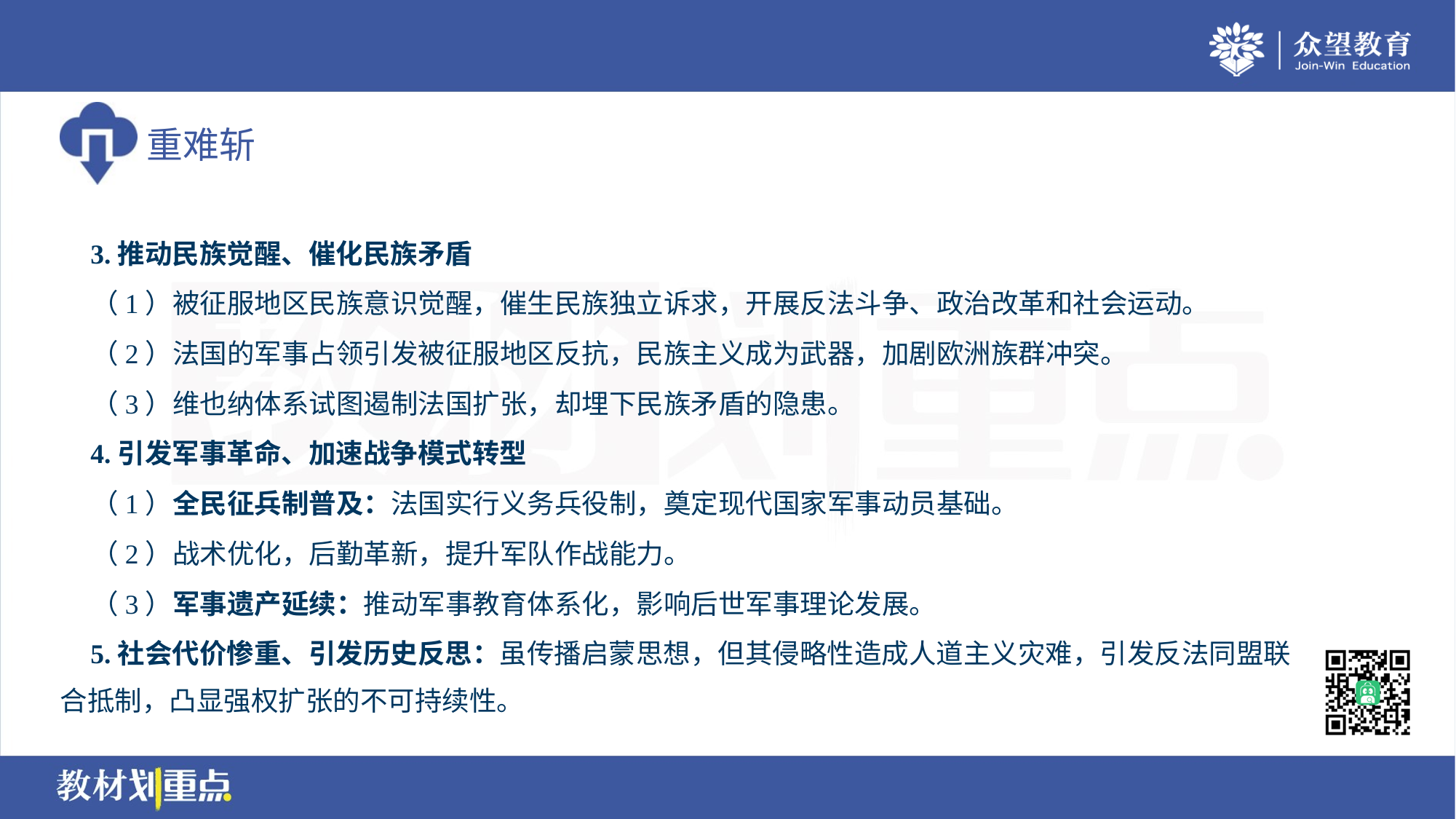

3.推动民族觉醒、催化民族矛盾
    （1）被征服地区民族意识觉醒，催生民族独立诉求，开展反法斗争、政治改革和社会运动。
    （2）法国的军事占领引发被征服地区反抗，民族主义成为武器，加剧欧洲族群冲突。
    （3）维也纳体系试图遏制法国扩张，却埋下民族矛盾的隐患。
    4.引发军事革命、加速战争模式转型
    （1）全民征兵制普及：法国实行义务兵役制，奠定现代国家军事动员基础。
    （2）战术优化，后勤革新，提升军队作战能力。
    （3）军事遗产延续：推动军事教育体系化，影响后世军事理论发展。
    5.社会代价惨重、引发历史反思：虽传播启蒙思想，但其侵略性造成人道主义灾难，引发反法同盟联
合抵制，凸显强权扩张的不可持续性。